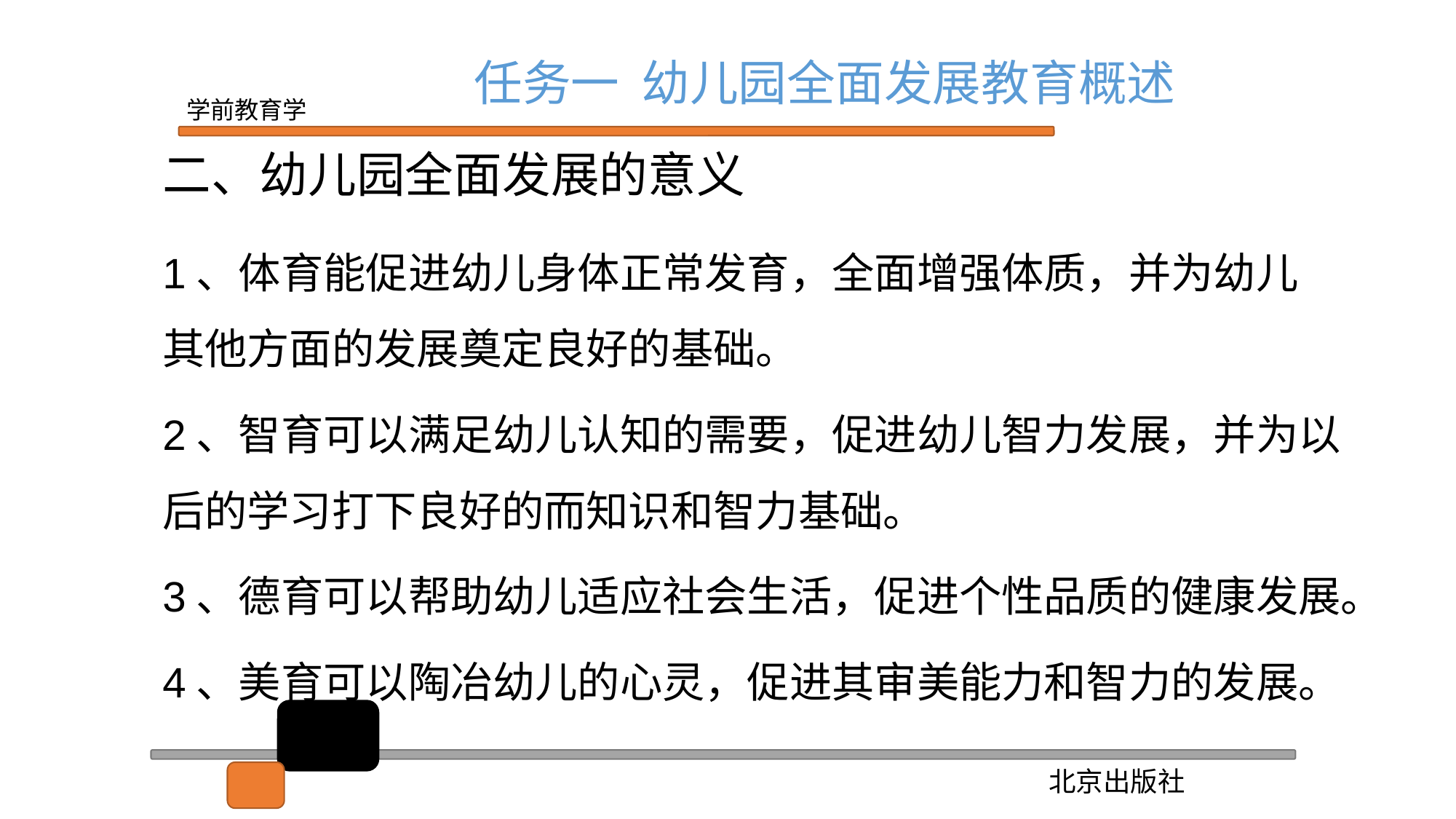

任务一  幼儿园全面发展教育概述
二、幼儿园全面发展的意义
1、体育能促进幼儿身体正常发育，全面增强体质，并为幼儿    其他方面的发展奠定良好的基础。
2、智育可以满足幼儿认知的需要，促进幼儿智力发展，并为以后的学习打下良好的而知识和智力基础。
3、德育可以帮助幼儿适应社会生活，促进个性品质的健康发展。
4、美育可以陶冶幼儿的心灵，促进其审美能力和智力的发展。